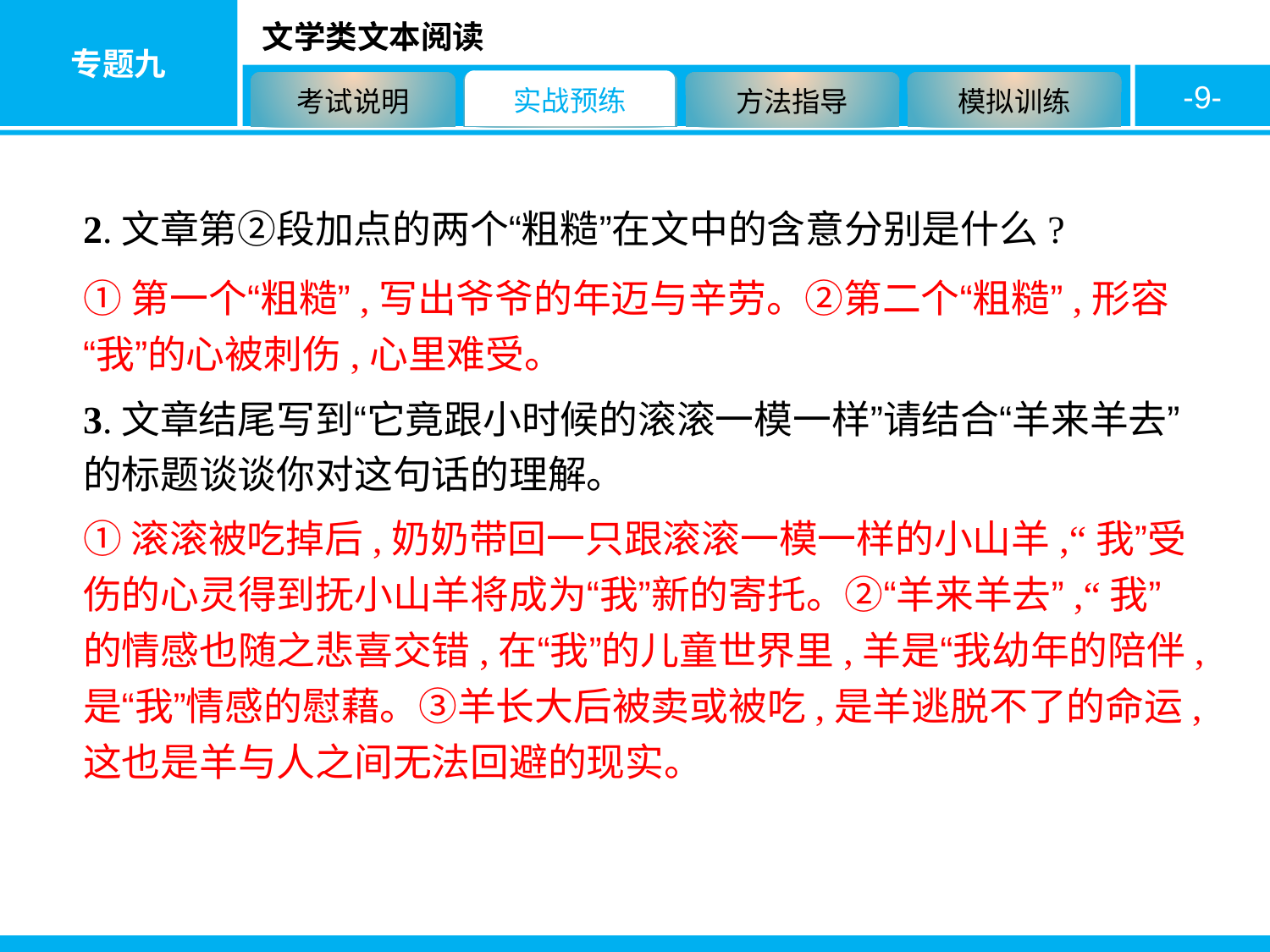

-9-
2.文章第②段加点的两个“粗糙”在文中的含意分别是什么?
①第一个“粗糙”,写出爷爷的年迈与辛劳。②第二个“粗糙”,形容“我”的心被刺伤,心里难受。
3.文章结尾写到“它竟跟小时候的滚滚一模一样”请结合“羊来羊去”的标题谈谈你对这句话的理解。
①滚滚被吃掉后,奶奶带回一只跟滚滚一模一样的小山羊,“我”受伤的心灵得到抚小山羊将成为“我”新的寄托。②“羊来羊去”,“我”的情感也随之悲喜交错,在“我”的儿童世界里,羊是“我幼年的陪伴,是“我”情感的慰藉。③羊长大后被卖或被吃,是羊逃脱不了的命运,这也是羊与人之间无法回避的现实。